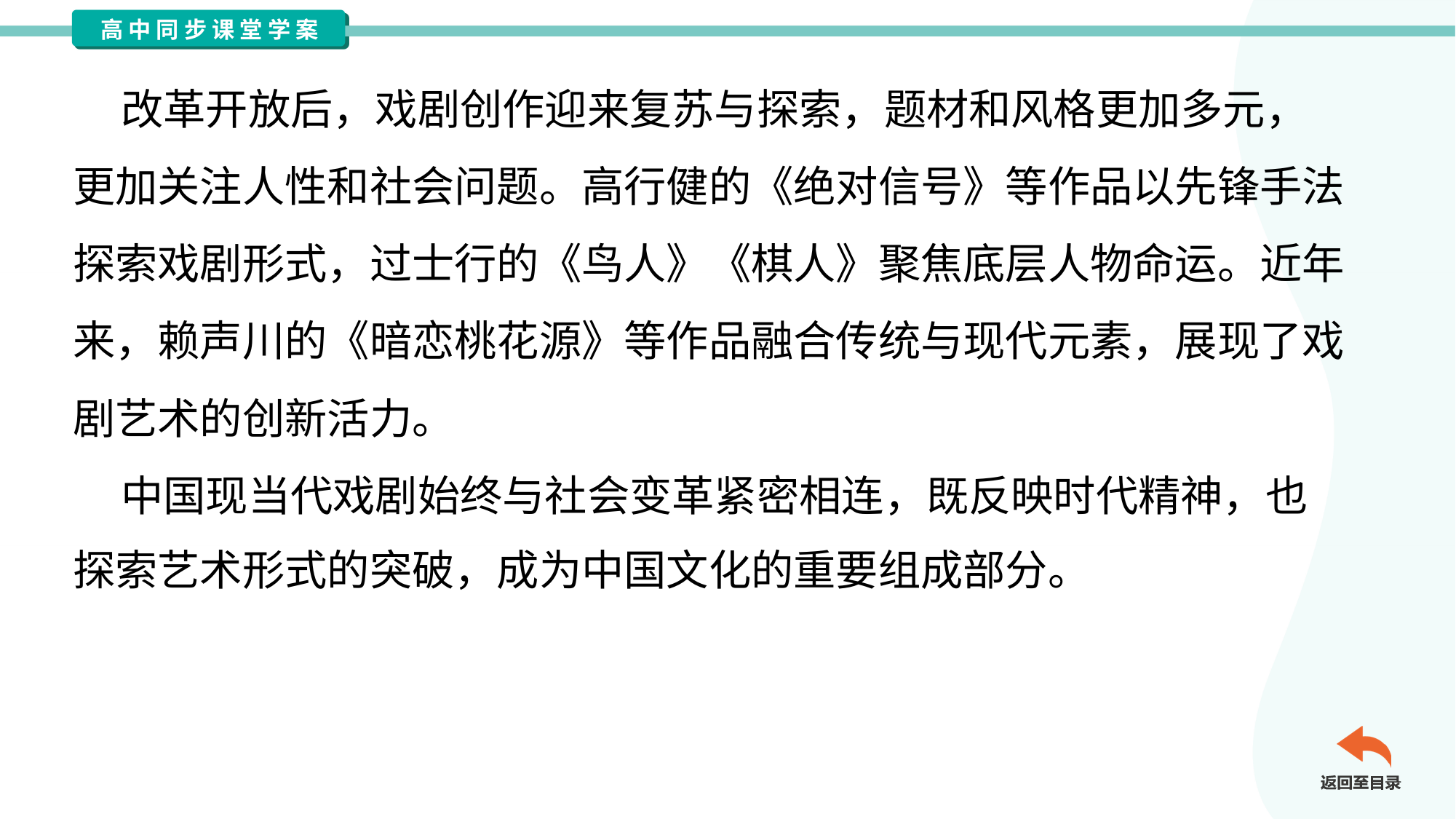

改革开放后，戏剧创作迎来复苏与探索，题材和风格更加多元，
更加关注人性和社会问题。高行健的《绝对信号》等作品以先锋手法
探索戏剧形式，过士行的《鸟人》《棋人》聚焦底层人物命运。近年
来，赖声川的《暗恋桃花源》等作品融合传统与现代元素，展现了戏
剧艺术的创新活力。
    中国现当代戏剧始终与社会变革紧密相连，既反映时代精神，也
探索艺术形式的突破，成为中国文化的重要组成部分。#1.4